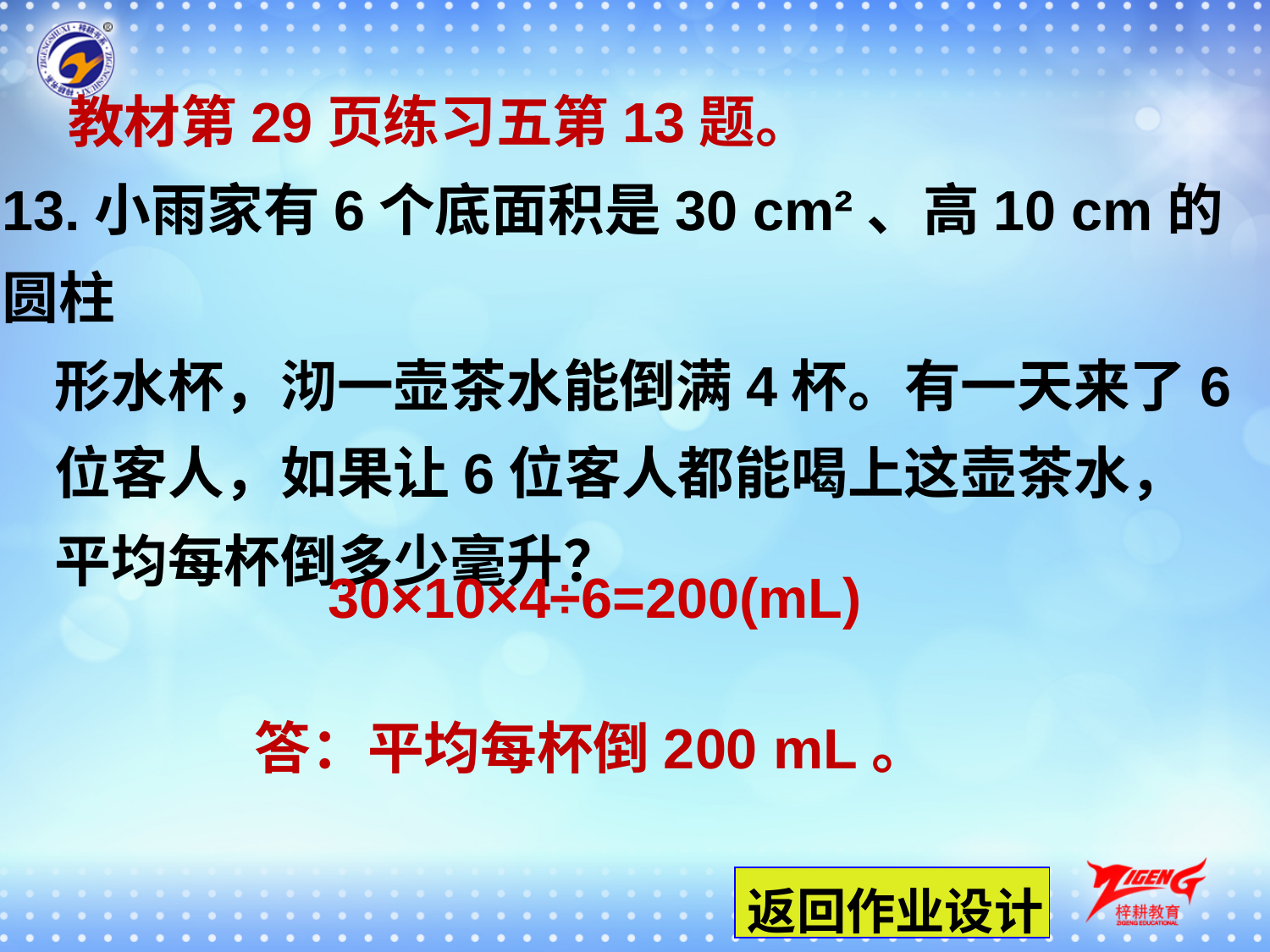

教材第29页练习五第13题。
13.小雨家有6个底面积是30 cm²、高10 cm的圆柱
   形水杯，沏一壶茶水能倒满4杯。有一天来了6
   位客人，如果让6位客人都能喝上这壶茶水，
   平均每杯倒多少毫升？
30×10×4÷6=200(mL)
答：平均每杯倒200 mL。

返回作业设计